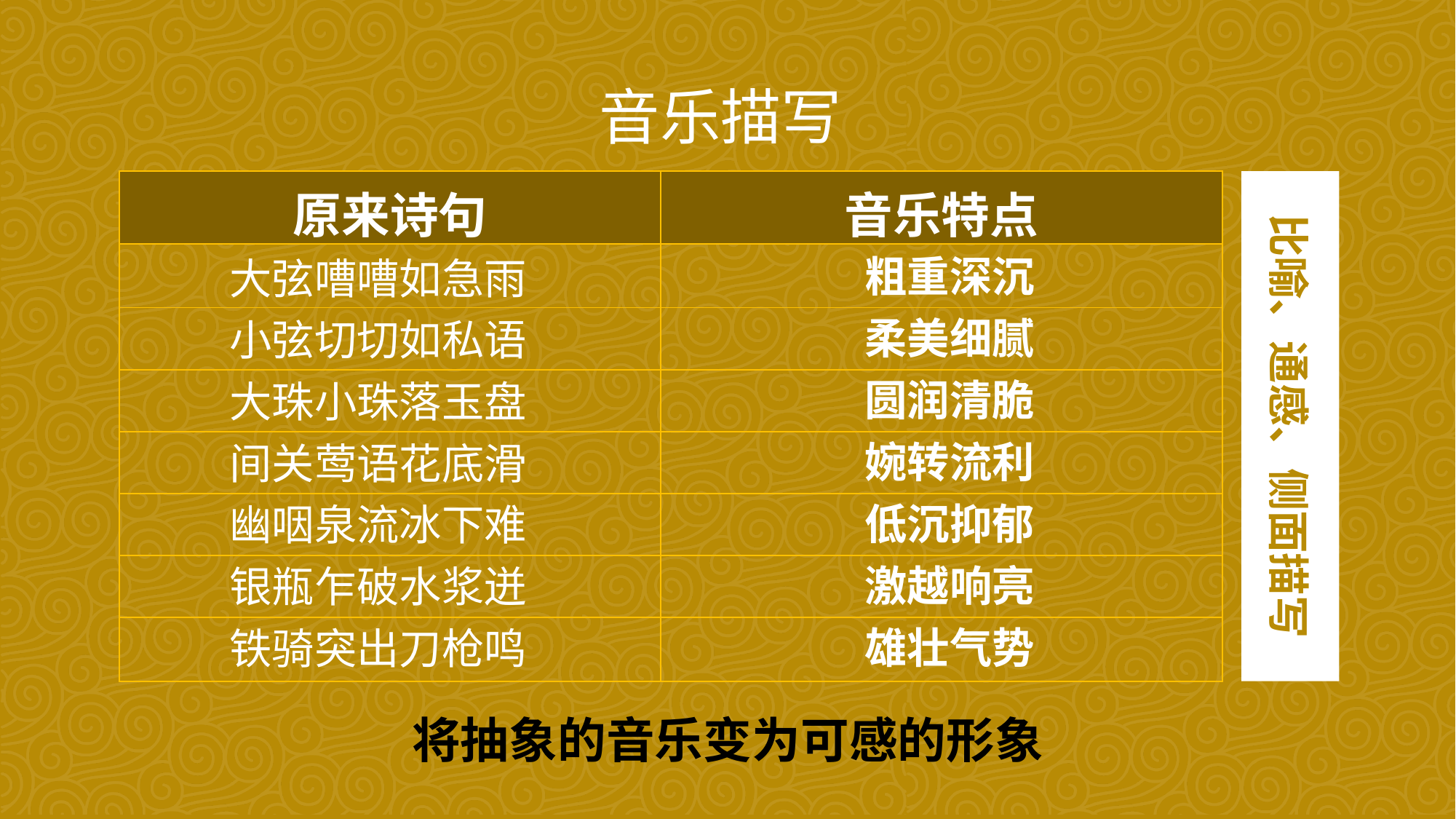

音乐描写
| 原来诗句 | 音乐特点 |
| --- | --- |
|  |  |
|  |  |
|  |  |
|  |  |
|  |  |
|  |  |
|  |  |
比喻、通感、侧面描写
粗重深沉
大弦嘈嘈如急雨
柔美细腻
小弦切切如私语
圆润清脆
大珠小珠落玉盘
婉转流利
间关莺语花底滑
低沉抑郁
幽咽泉流冰下难
激越响亮
银瓶乍破水浆迸
雄壮气势
铁骑突出刀枪鸣
将抽象的音乐变为可感的形象